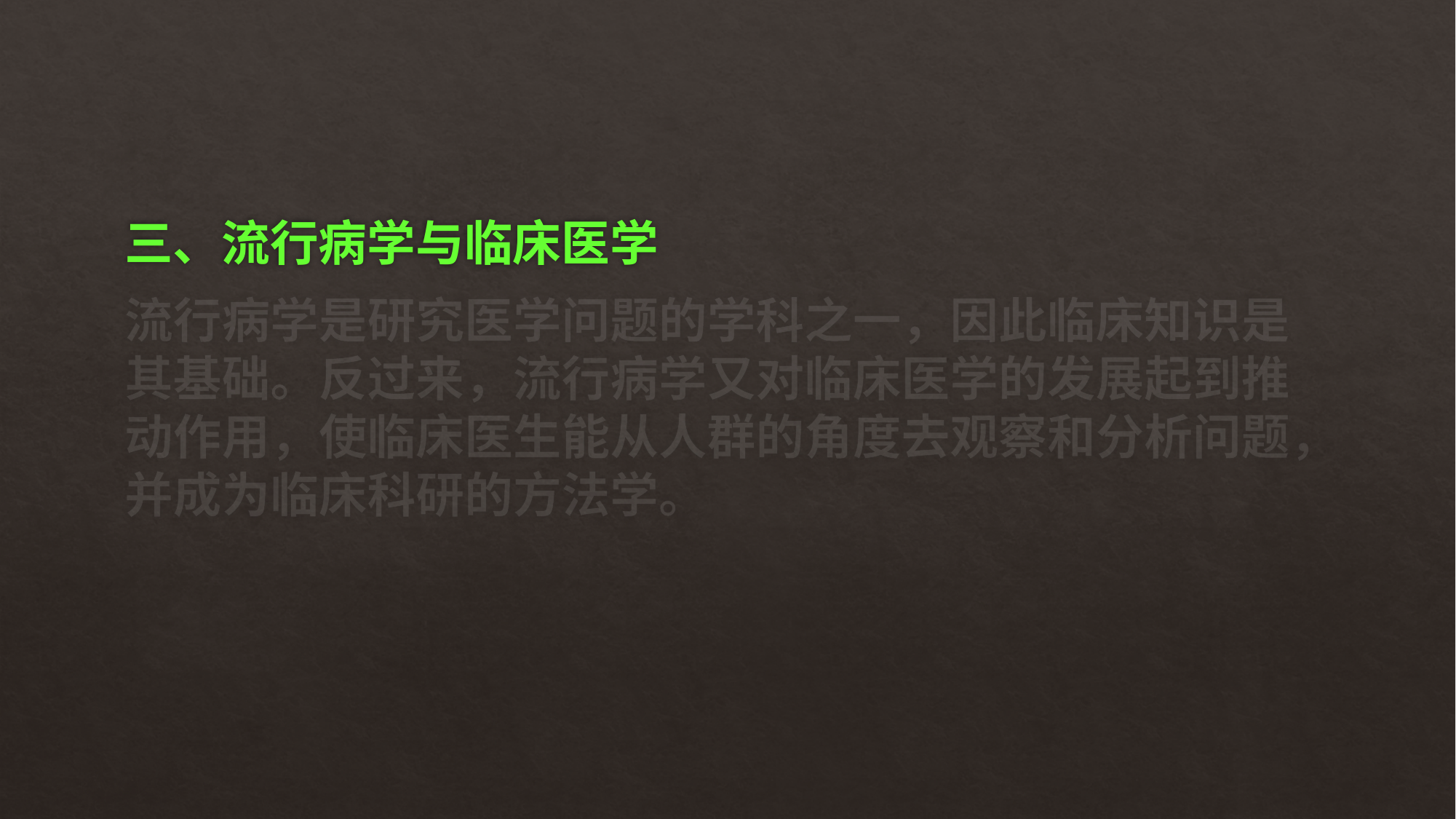

#
三、流行病学与临床医学
流行病学是研究医学问题的学科之一，因此临床知识是其基础。反过来，流行病学又对临床医学的发展起到推动作用，使临床医生能从人群的角度去观察和分析问题，并成为临床科研的方法学。